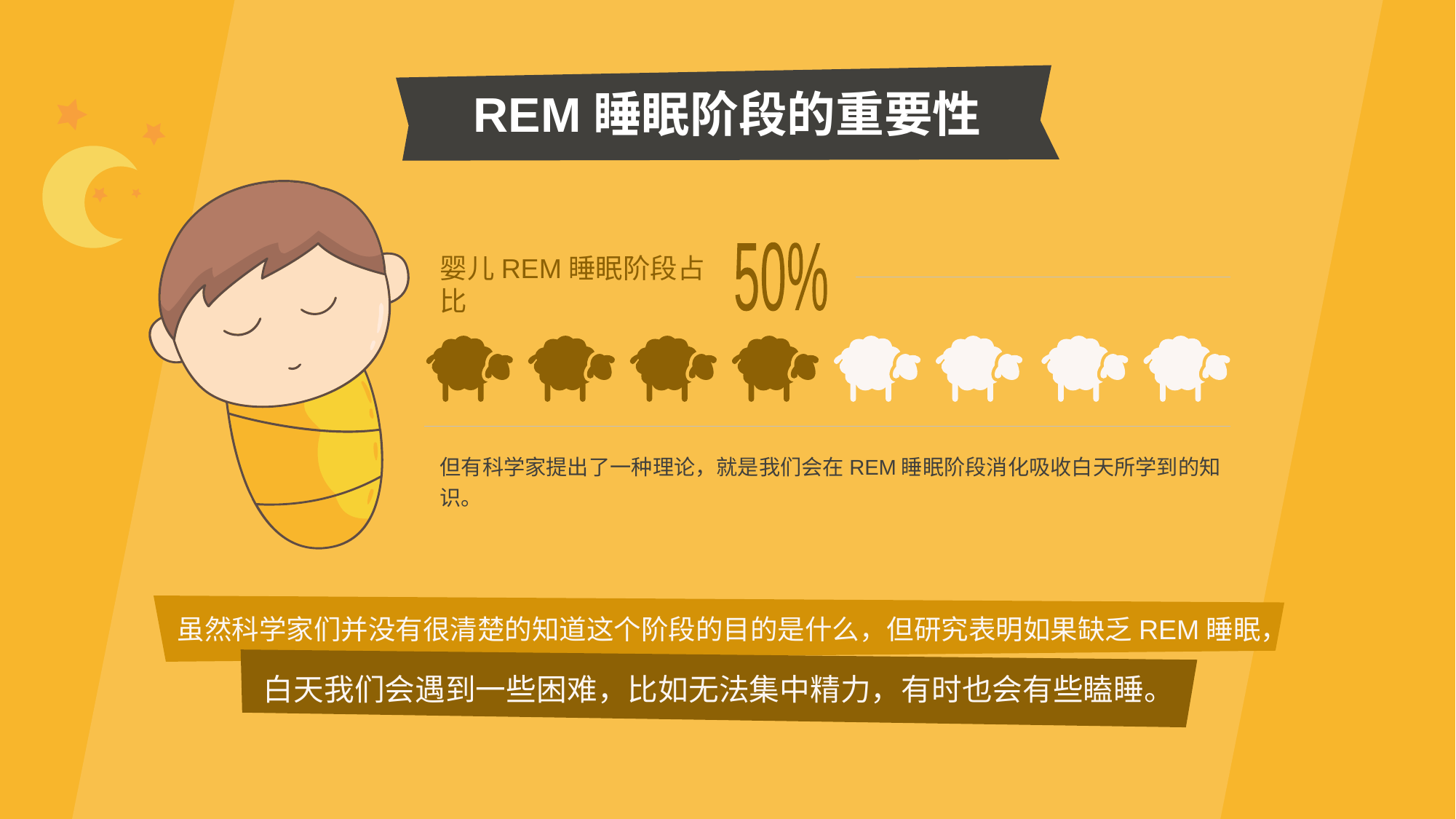

REM睡眠阶段的重要性

50%
婴儿REM睡眠阶段占比

但有科学家提出了一种理论，就是我们会在REM睡眠阶段消化吸收白天所学到的知识。
虽然科学家们并没有很清楚的知道这个阶段的目的是什么，但研究表明如果缺乏REM睡眠，
白天我们会遇到一些困难，比如无法集中精力，有时也会有些瞌睡。